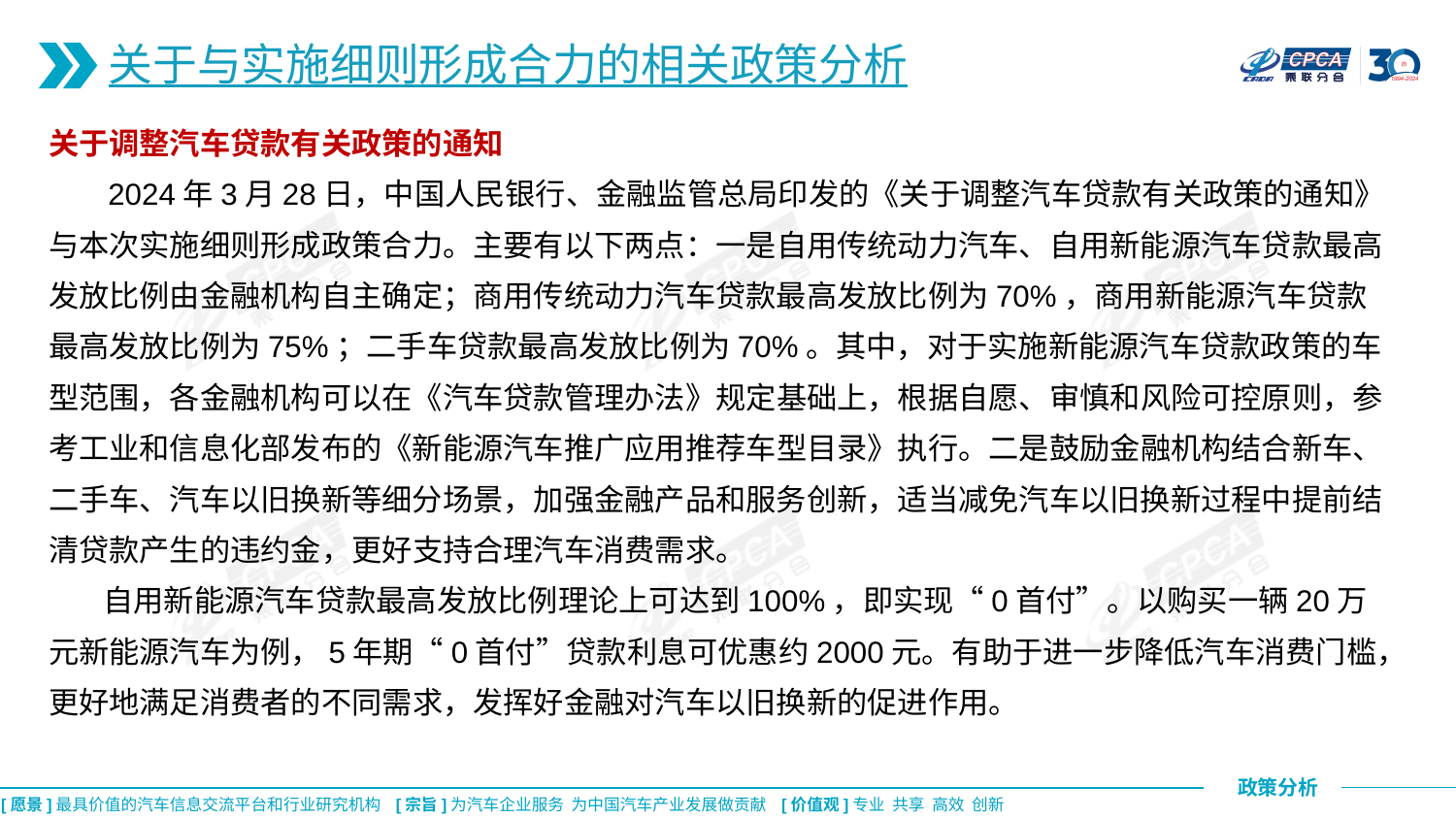

关于与实施细则形成合力的相关政策分析
关于调整汽车贷款有关政策的通知
       2024年3月28日，中国人民银行、金融监管总局印发的《关于调整汽车贷款有关政策的通知》与本次实施细则形成政策合力。主要有以下两点：一是自用传统动力汽车、自用新能源汽车贷款最高发放比例由金融机构自主确定；商用传统动力汽车贷款最高发放比例为70%，商用新能源汽车贷款最高发放比例为75%；二手车贷款最高发放比例为70%。其中，对于实施新能源汽车贷款政策的车型范围，各金融机构可以在《汽车贷款管理办法》规定基础上，根据自愿、审慎和风险可控原则，参考工业和信息化部发布的《新能源汽车推广应用推荐车型目录》执行。二是鼓励金融机构结合新车、二手车、汽车以旧换新等细分场景，加强金融产品和服务创新，适当减免汽车以旧换新过程中提前结清贷款产生的违约金，更好支持合理汽车消费需求。
       自用新能源汽车贷款最高发放比例理论上可达到100%，即实现“0首付”。以购买一辆20万元新能源汽车为例，5年期“0首付”贷款利息可优惠约2000元。有助于进一步降低汽车消费门槛，更好地满足消费者的不同需求，发挥好金融对汽车以旧换新的促进作用。